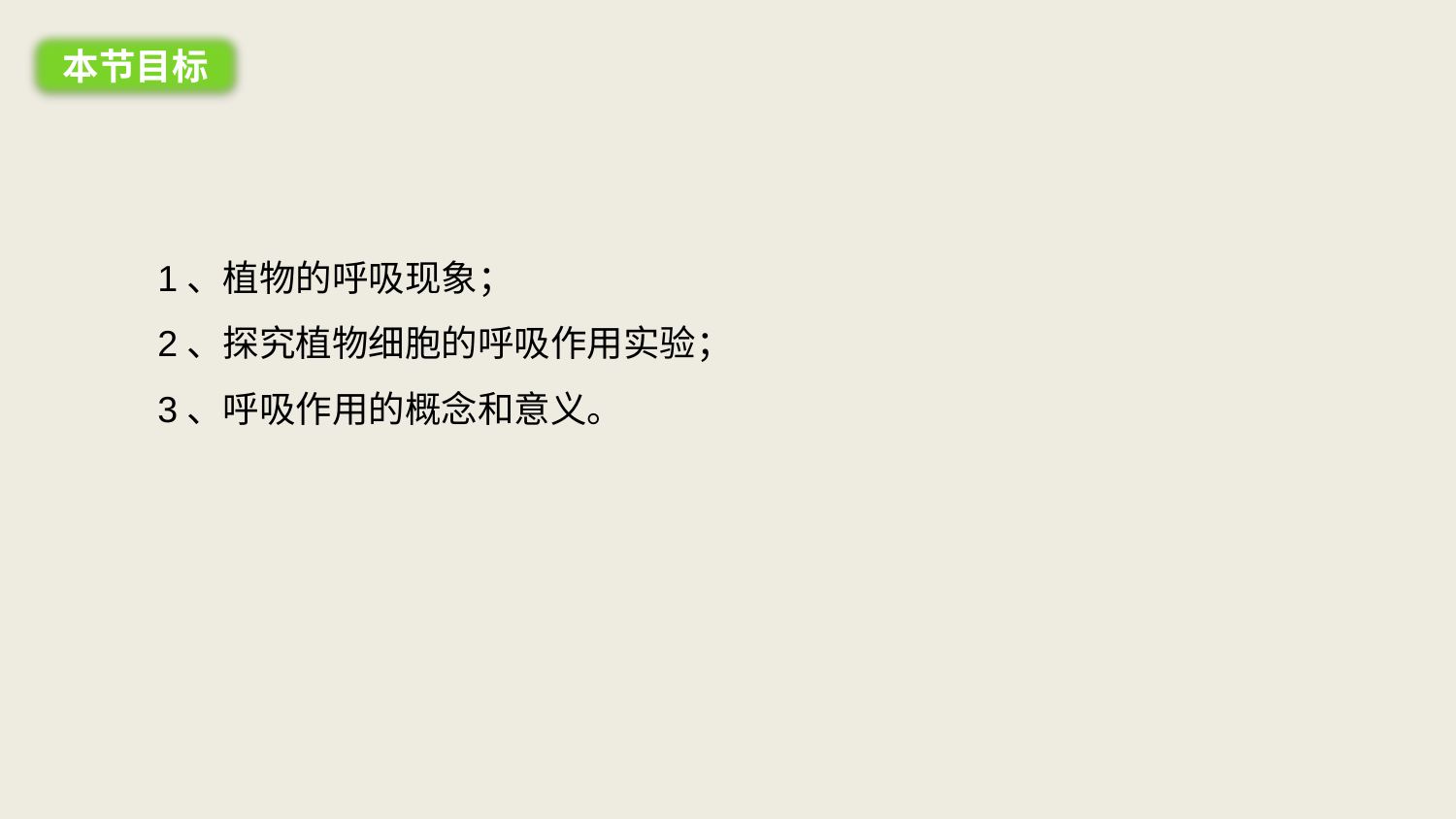

本节目标
1、植物的呼吸现象；
2、探究植物细胞的呼吸作用实验；
3、呼吸作用的概念和意义。